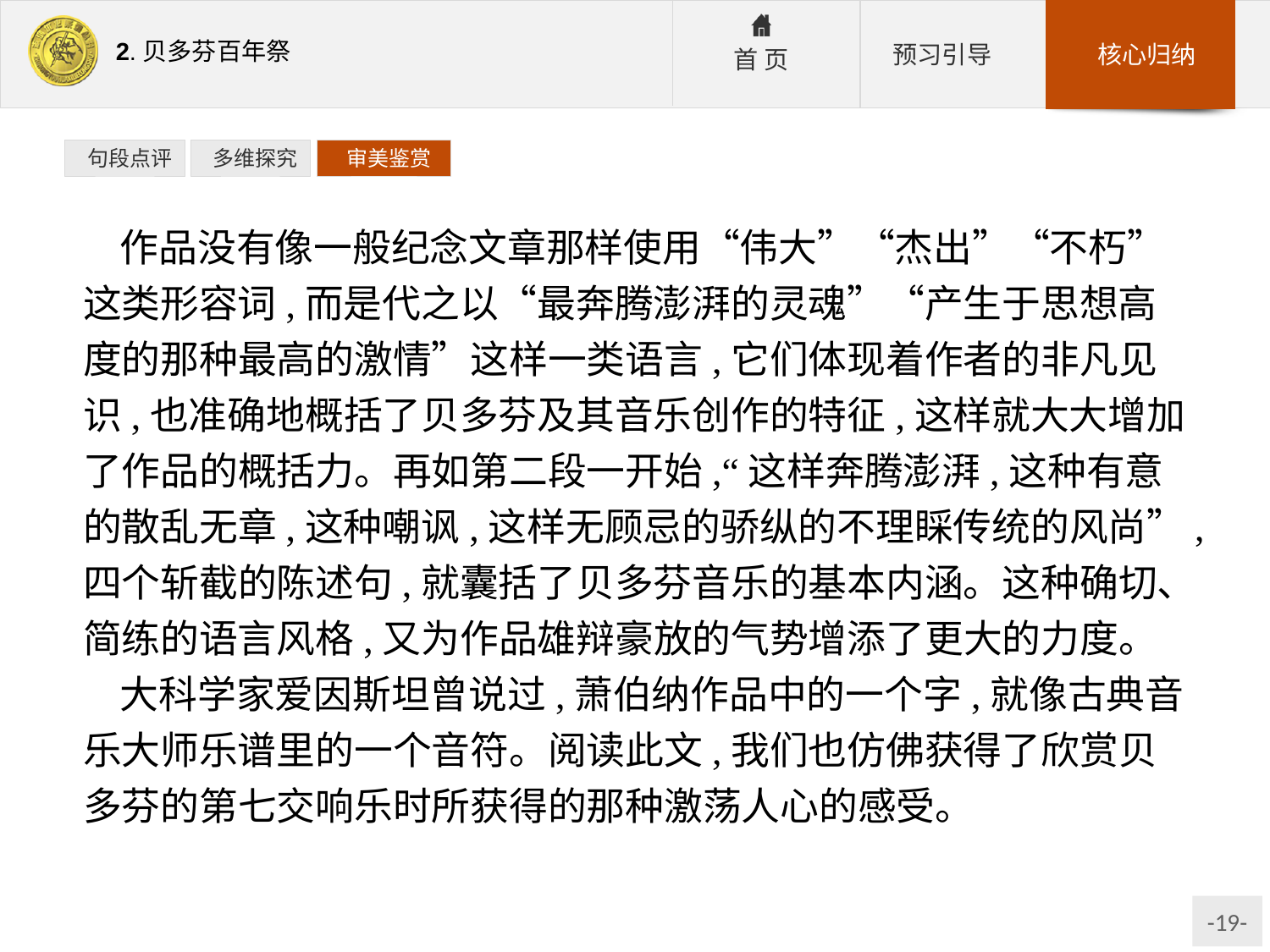

句段点评
 多维探究
 审美鉴赏
作品没有像一般纪念文章那样使用“伟大”“杰出”“不朽”这类形容词,而是代之以“最奔腾澎湃的灵魂”“产生于思想高度的那种最高的激情”这样一类语言,它们体现着作者的非凡见识,也准确地概括了贝多芬及其音乐创作的特征,这样就大大增加了作品的概括力。再如第二段一开始,“这样奔腾澎湃,这种有意的散乱无章,这种嘲讽,这样无顾忌的骄纵的不理睬传统的风尚”,四个斩截的陈述句,就囊括了贝多芬音乐的基本内涵。这种确切、简练的语言风格,又为作品雄辩豪放的气势增添了更大的力度。
大科学家爱因斯坦曾说过,萧伯纳作品中的一个字,就像古典音乐大师乐谱里的一个音符。阅读此文,我们也仿佛获得了欣赏贝多芬的第七交响乐时所获得的那种激荡人心的感受。